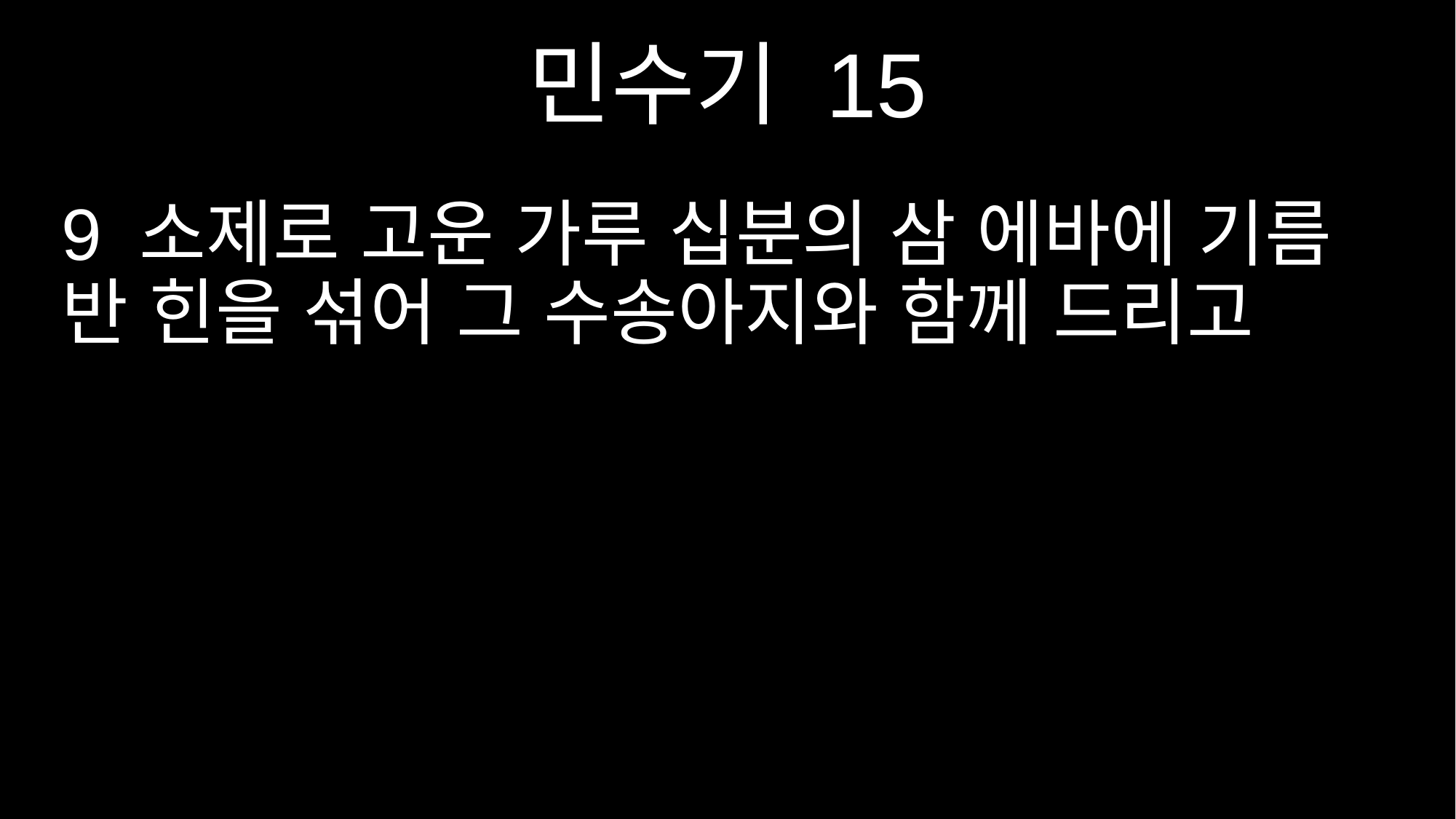

민수기 15
9 소제로 고운 가루 십분의 삼 에바에 기름 반 힌을 섞어 그 수송아지와 함께 드리고